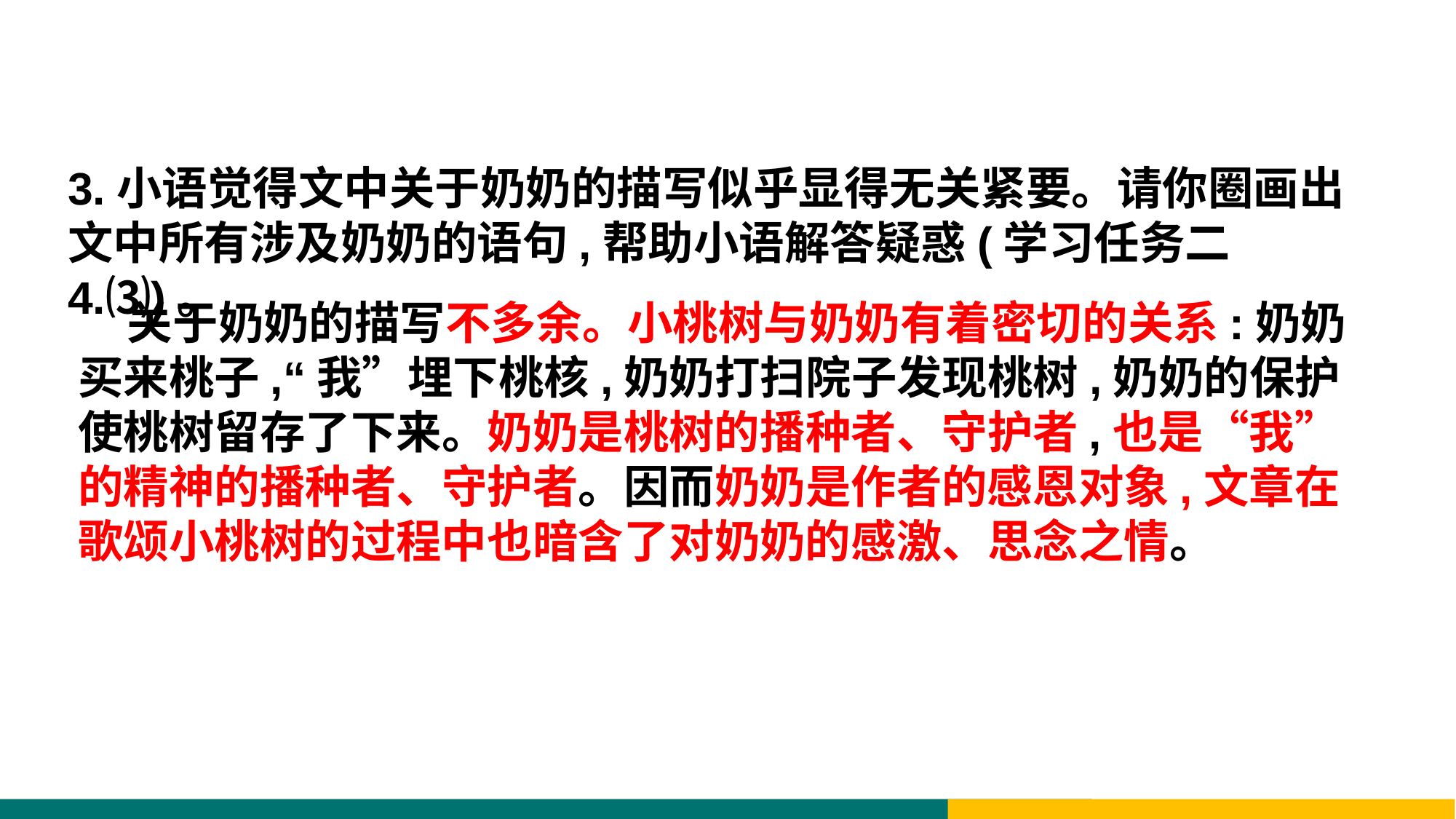

3.小语觉得文中关于奶奶的描写似乎显得无关紧要。请你圈画出文中所有涉及奶奶的语句,帮助小语解答疑惑(学习任务二4.⑶)。
    关于奶奶的描写不多余。小桃树与奶奶有着密切的关系:奶奶买来桃子,“我”埋下桃核,奶奶打扫院子发现桃树,奶奶的保护使桃树留存了下来。奶奶是桃树的播种者、守护者,也是“我”的精神的播种者、守护者。因而奶奶是作者的感恩对象,文章在歌颂小桃树的过程中也暗含了对奶奶的感激、思念之情。